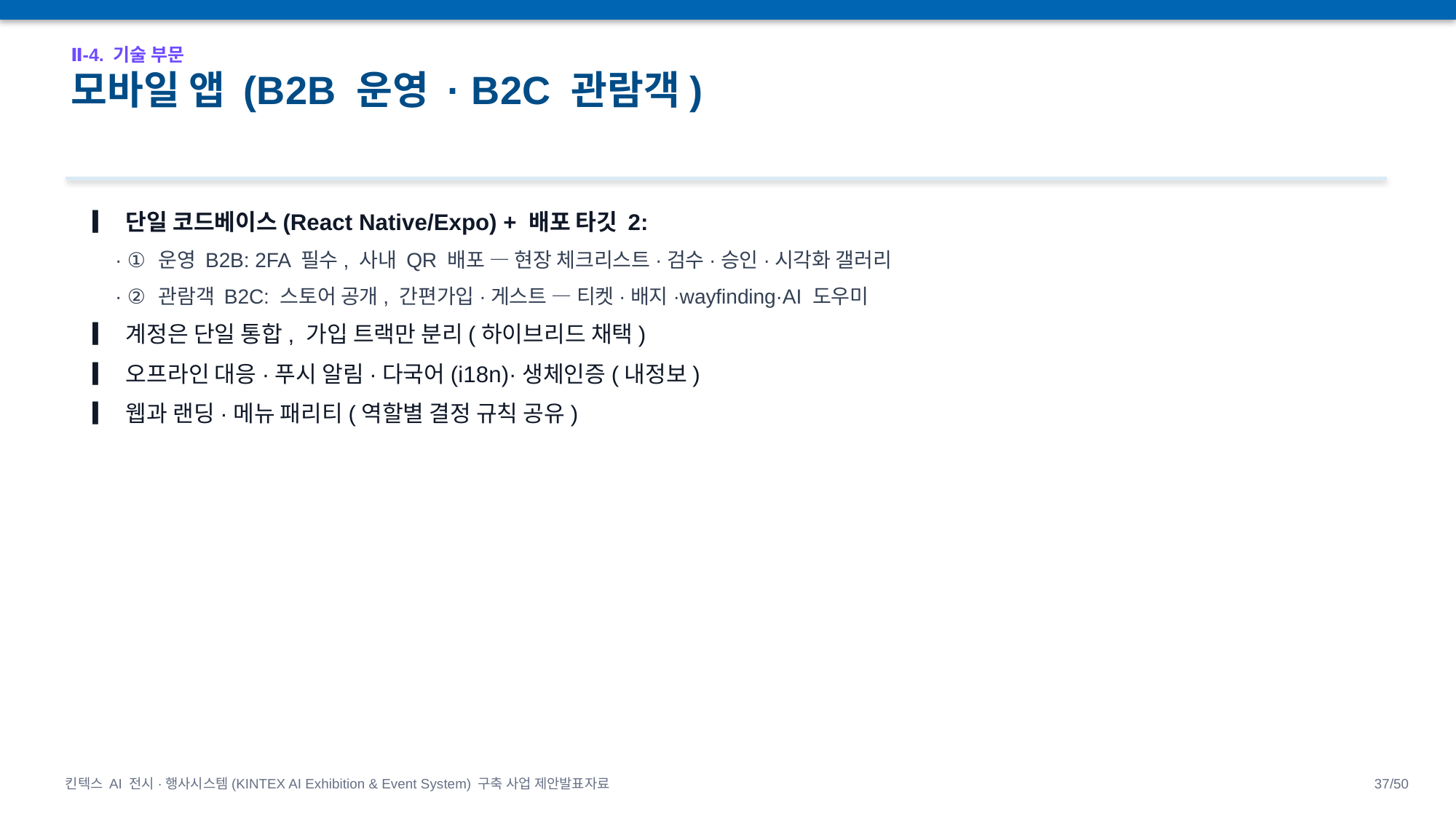

Ⅱ-4. 기술 부문
모바일 앱 (B2B 운영 · B2C 관람객)

▎ 단일 코드베이스(React Native/Expo) + 배포 타깃 2:
    · ① 운영 B2B: 2FA 필수, 사내 QR 배포 — 현장 체크리스트·검수·승인·시각화 갤러리
    · ② 관람객 B2C: 스토어 공개, 간편가입·게스트 — 티켓·배지·wayfinding·AI 도우미
▎ 계정은 단일 통합, 가입 트랙만 분리(하이브리드 채택)
▎ 오프라인 대응·푸시 알림·다국어(i18n)·생체인증(내정보)
▎ 웹과 랜딩·메뉴 패리티(역할별 결정 규칙 공유)
킨텍스 AI 전시·행사시스템(KINTEX AI Exhibition & Event System) 구축 사업 제안발표자료
37/50